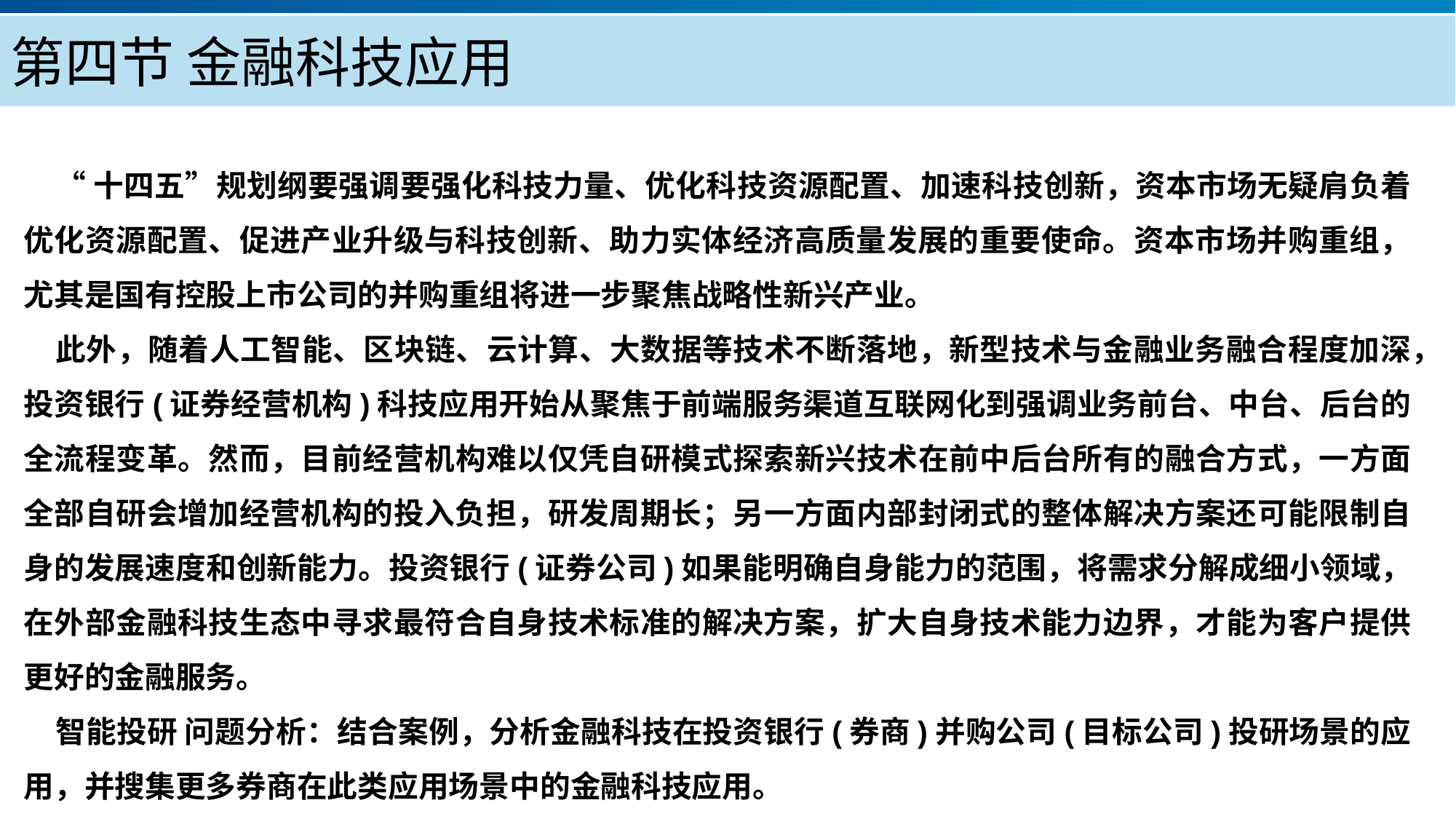

第四节 金融科技应用
“十四五”规划纲要强调要强化科技力量、优化科技资源配置、加速科技创新，资本市场无疑肩负着优化资源配置、促进产业升级与科技创新、助力实体经济高质量发展的重要使命。资本市场并购重组，尤其是国有控股上市公司的并购重组将进一步聚焦战略性新兴产业。
此外，随着人工智能、区块链、云计算、大数据等技术不断落地，新型技术与金融业务融合程度加深，投资银行(证券经营机构)科技应用开始从聚焦于前端服务渠道互联网化到强调业务前台、中台、后台的全流程变革。然而，目前经营机构难以仅凭自研模式探索新兴技术在前中后台所有的融合方式，一方面全部自研会增加经营机构的投入负担，研发周期长；另一方面内部封闭式的整体解决方案还可能限制自身的发展速度和创新能力。投资银行(证券公司)如果能明确自身能力的范围，将需求分解成细小领域，在外部金融科技生态中寻求最符合自身技术标准的解决方案，扩大自身技术能力边界，才能为客户提供更好的金融服务。
智能投研 问题分析：结合案例，分析金融科技在投资银行(券商)并购公司(目标公司)投研场景的应用，并搜集更多券商在此类应用场景中的金融科技应用。
产品服务
公司优势
公司简介
产品系列
品牌优势
企业愿景
主打产品
团队组织
核心竞争力
人才优势
联系方式
历程荣誉
售后支持
商业模式
期待合作